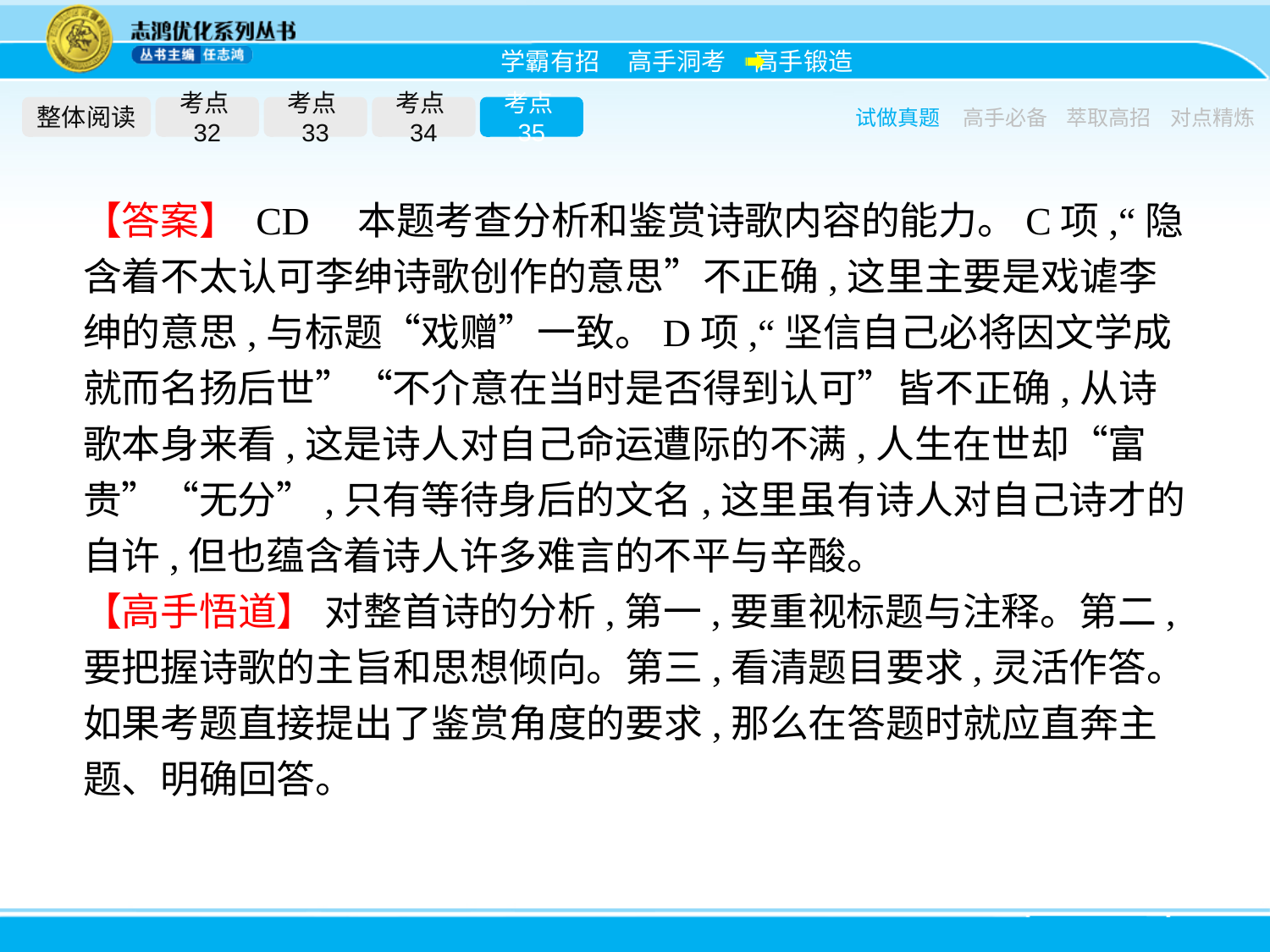

整体阅读
考点32
考点33
考点34
考点35
试做真题
高手必备
萃取高招
对点精炼
【答案】 CD　本题考查分析和鉴赏诗歌内容的能力。C项,“隐含着不太认可李绅诗歌创作的意思”不正确,这里主要是戏谑李绅的意思,与标题“戏赠”一致。D项,“坚信自己必将因文学成就而名扬后世”“不介意在当时是否得到认可”皆不正确,从诗歌本身来看,这是诗人对自己命运遭际的不满,人生在世却“富贵”“无分”,只有等待身后的文名,这里虽有诗人对自己诗才的自许,但也蕴含着诗人许多难言的不平与辛酸。
【高手悟道】 对整首诗的分析,第一,要重视标题与注释。第二,要把握诗歌的主旨和思想倾向。第三,看清题目要求,灵活作答。如果考题直接提出了鉴赏角度的要求,那么在答题时就应直奔主题、明确回答。